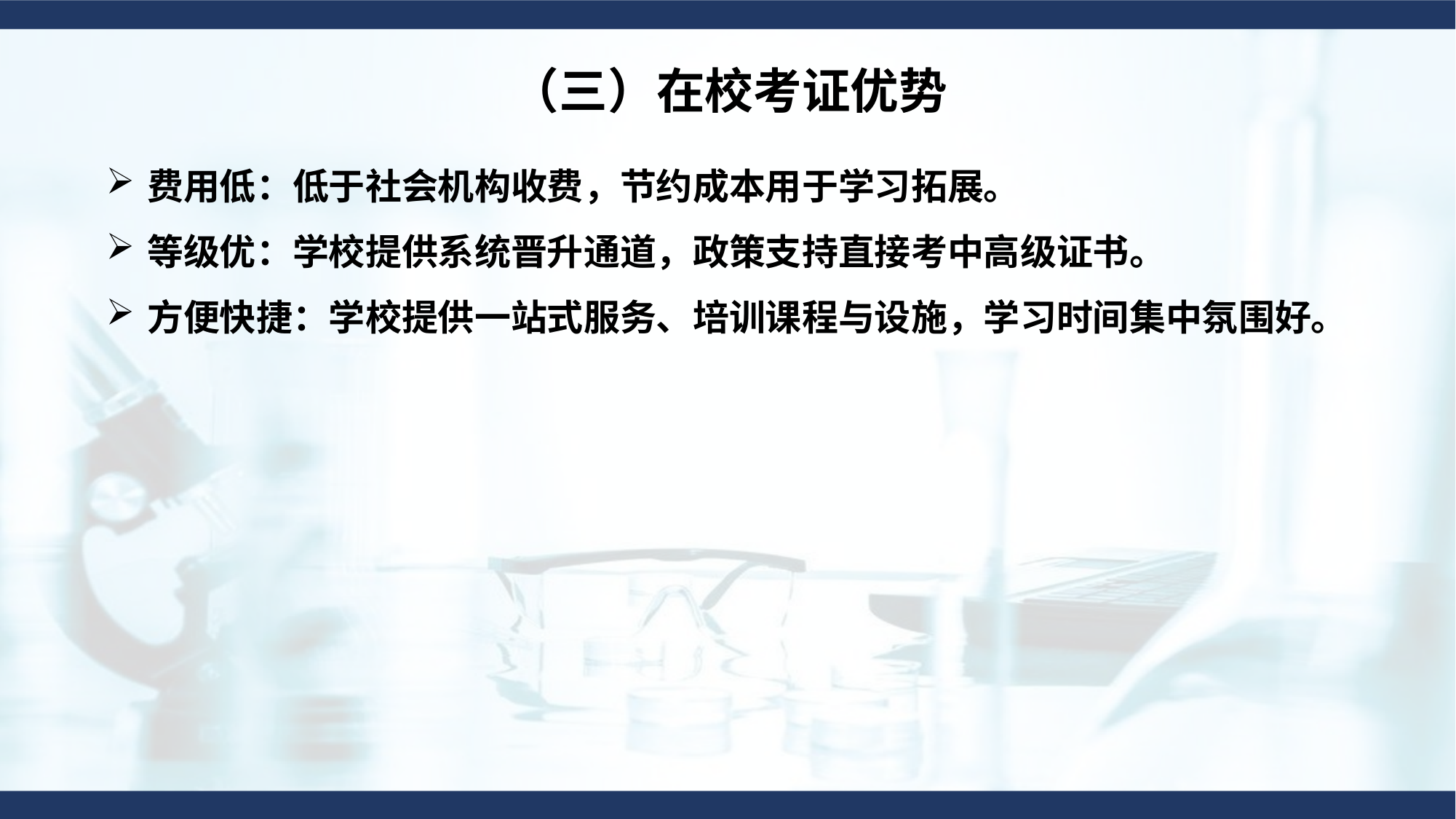

（三）在校考证优势

费用低：低于社会机构收费，节约成本用于学习拓展。
等级优：学校提供系统晋升通道，政策支持直接考中高级证书。
方便快捷：学校提供一站式服务、培训课程与设施，学习时间集中氛围好。